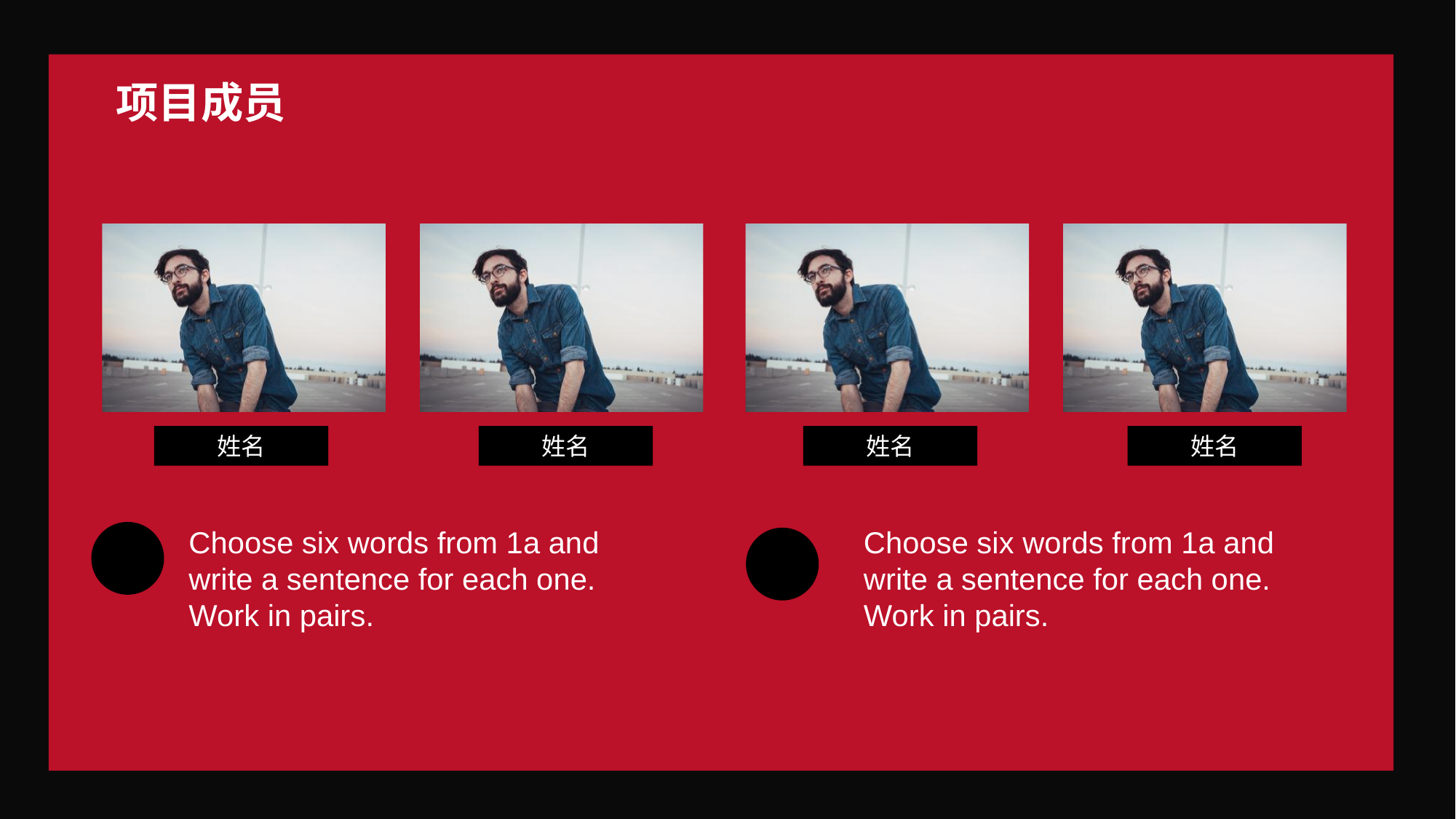

项目成员

姓名
姓名
姓名
姓名
Choose six words from 1a and write a sentence for each one. Work in pairs.
Choose six words from 1a and write a sentence for each one. Work in pairs.